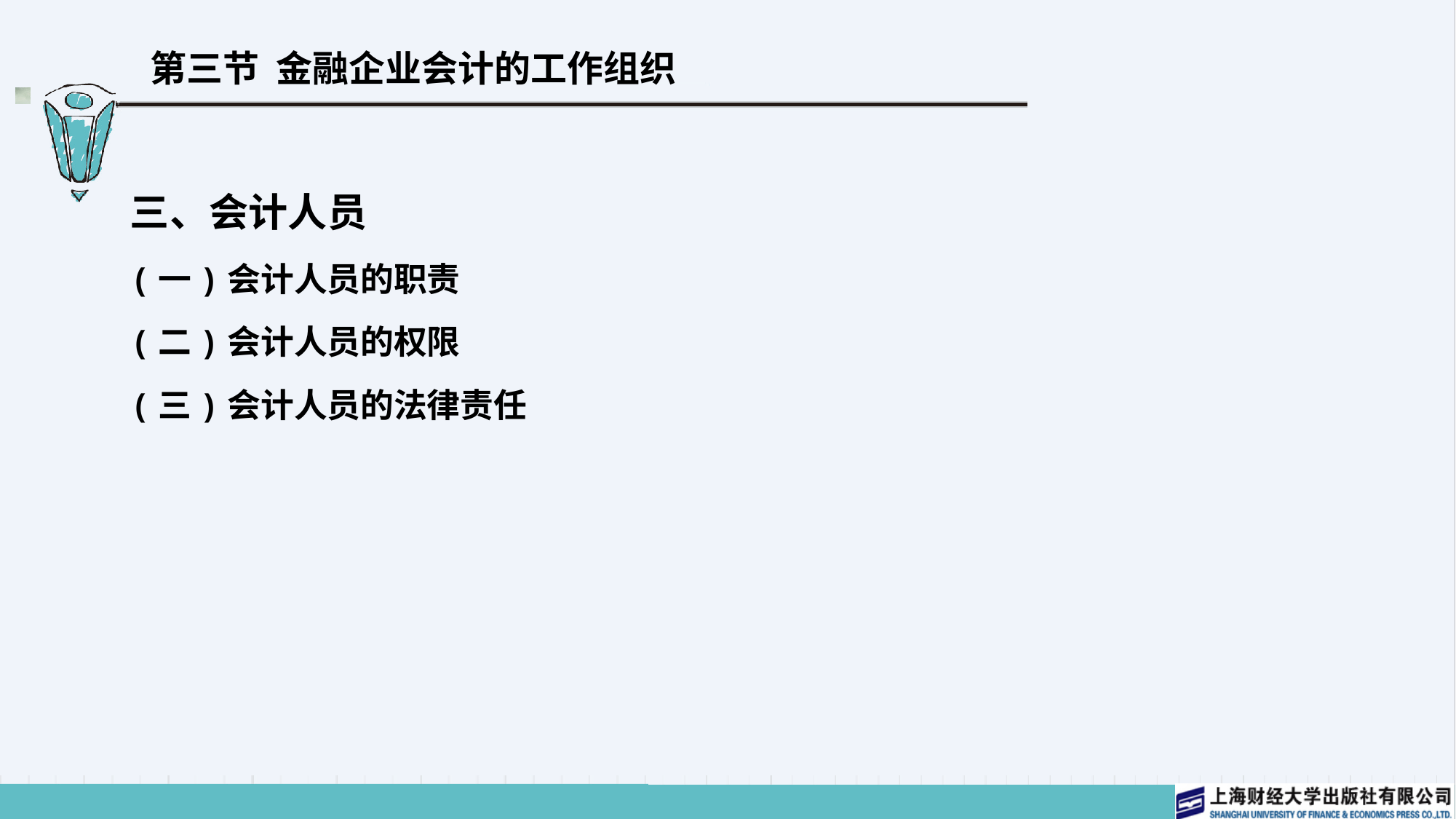

# 第三节  金融企业会计的工作组织
三、会计人员
(一)会计人员的职责
(二)会计人员的权限
(三)会计人员的法律责任